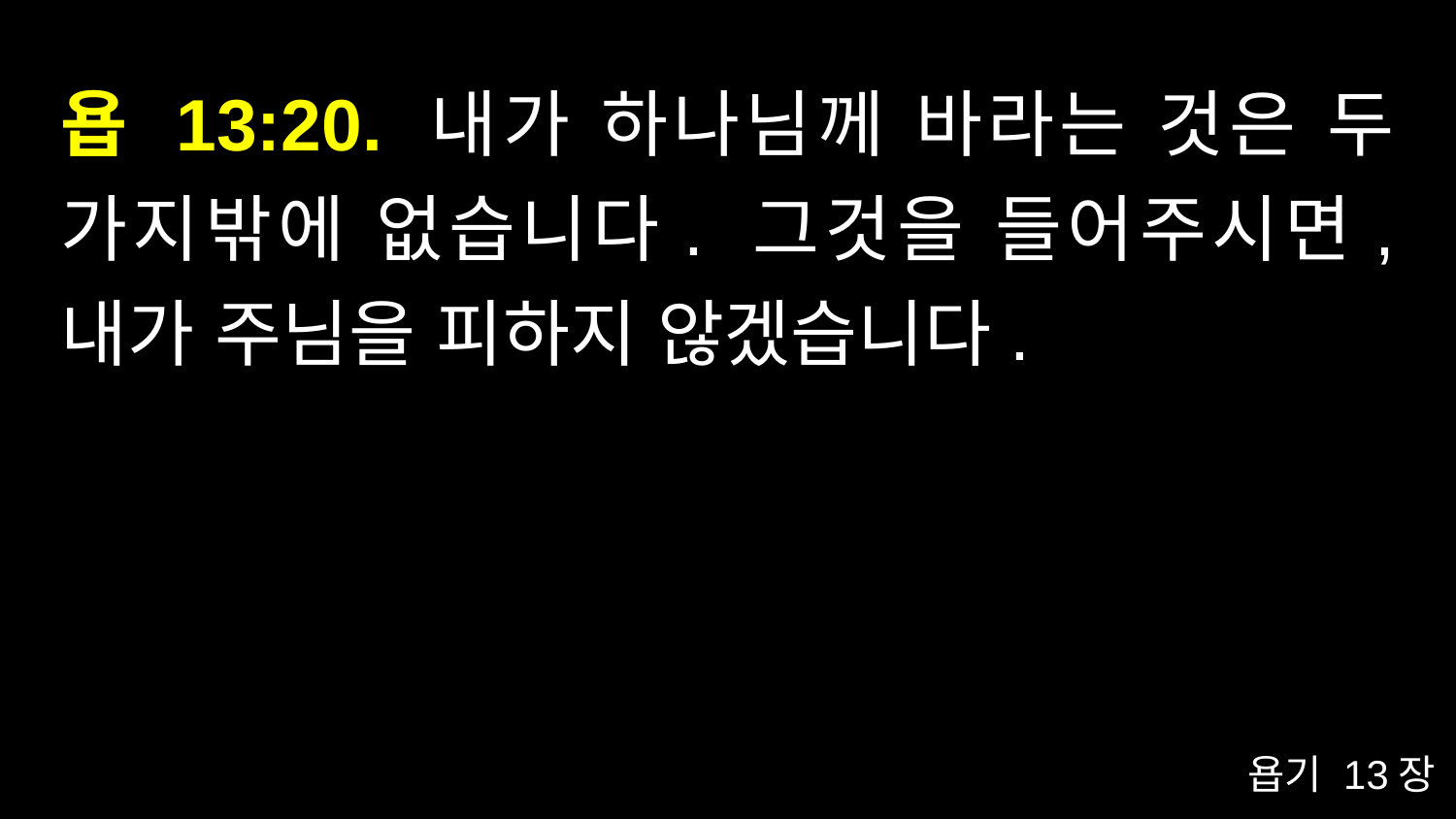

# 욥 13:20. 내가 하나님께 바라는 것은 두 가지밖에 없습니다. 그것을 들어주시면, 내가 주님을 피하지 않겠습니다.
욥기 13장